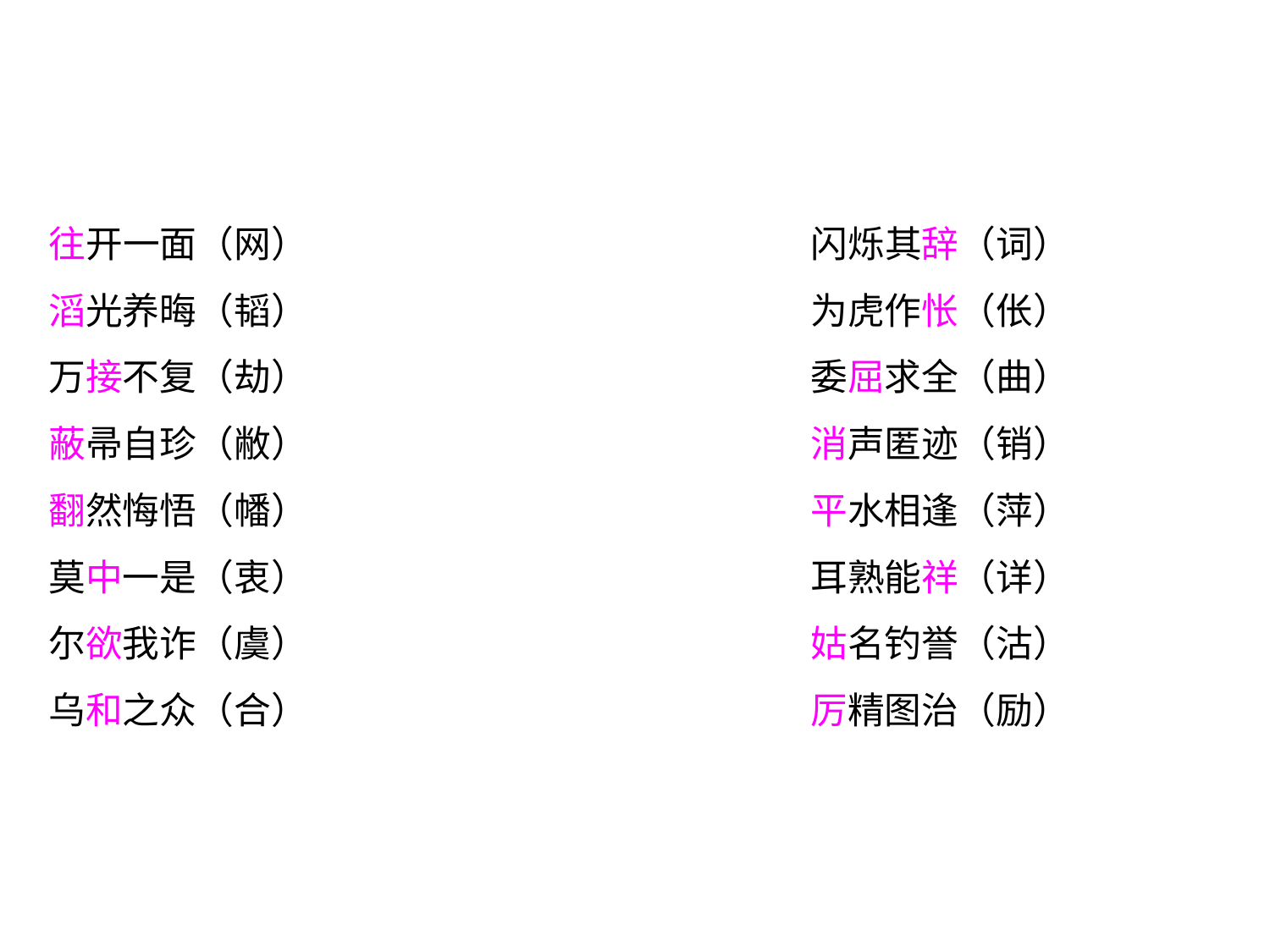

往开一面（网）				闪烁其辞（词）
滔光养晦（韬）				为虎作怅（伥）
万接不复（劫）				委屈求全（曲）
蔽帚自珍（敝）				消声匿迹（销）
翻然悔悟（幡）				平水相逢（萍）
莫中一是（衷）				耳熟能祥（详）
尔欲我诈（虞）				姑名钓誉（沽）
乌和之众（合）				厉精图治（励）